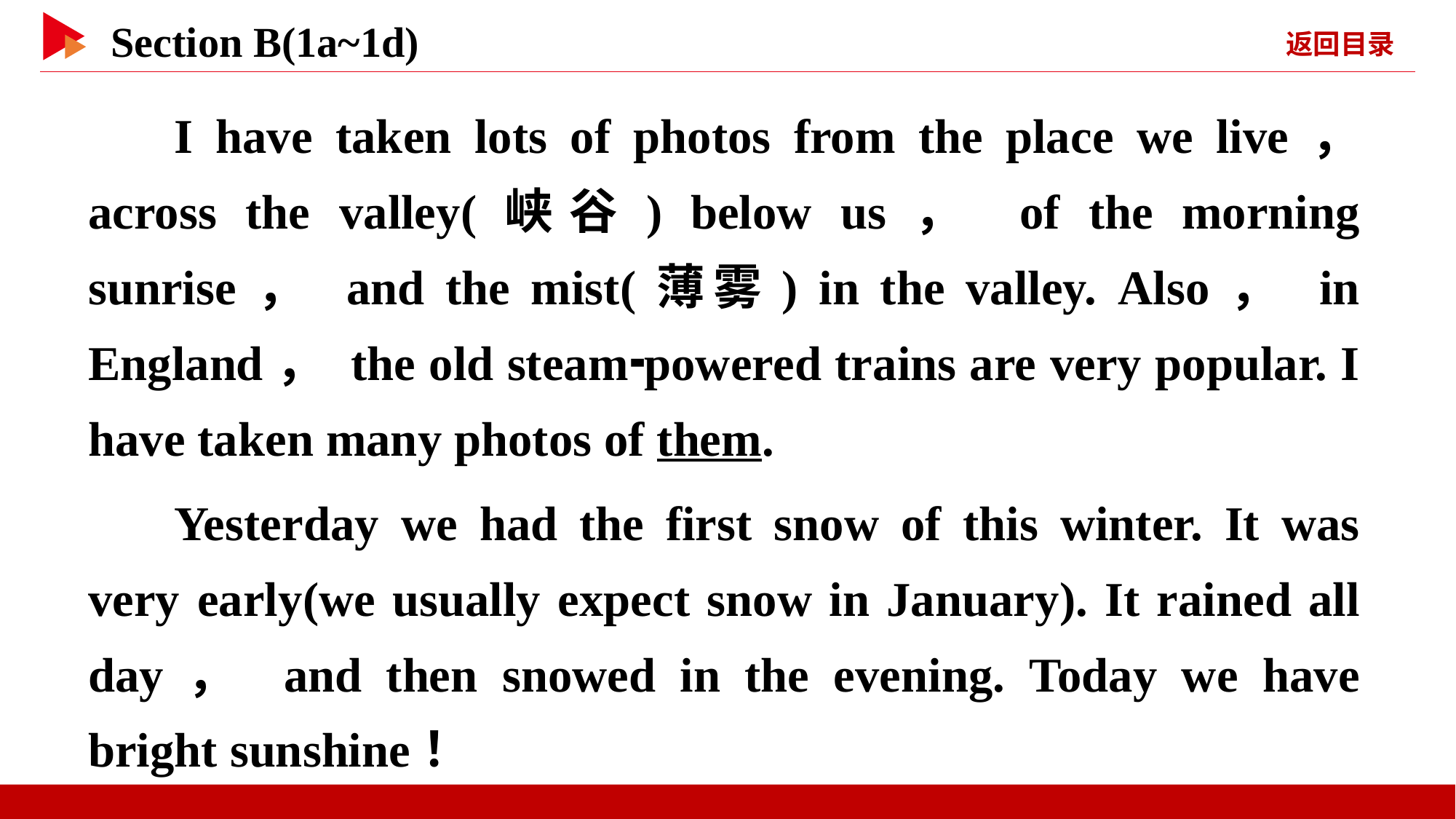

I have taken lots of photos from the place we live， across the valley(峡谷) below us， of the morning sunrise， and the mist(薄雾) in the valley. Also， in England， the old steam⁃powered trains are very popular. I have taken many photos of them.
Yesterday we had the first snow of this winter. It was very early(we usually expect snow in January). It rained all day， and then snowed in the evening. Today we have bright sunshine！